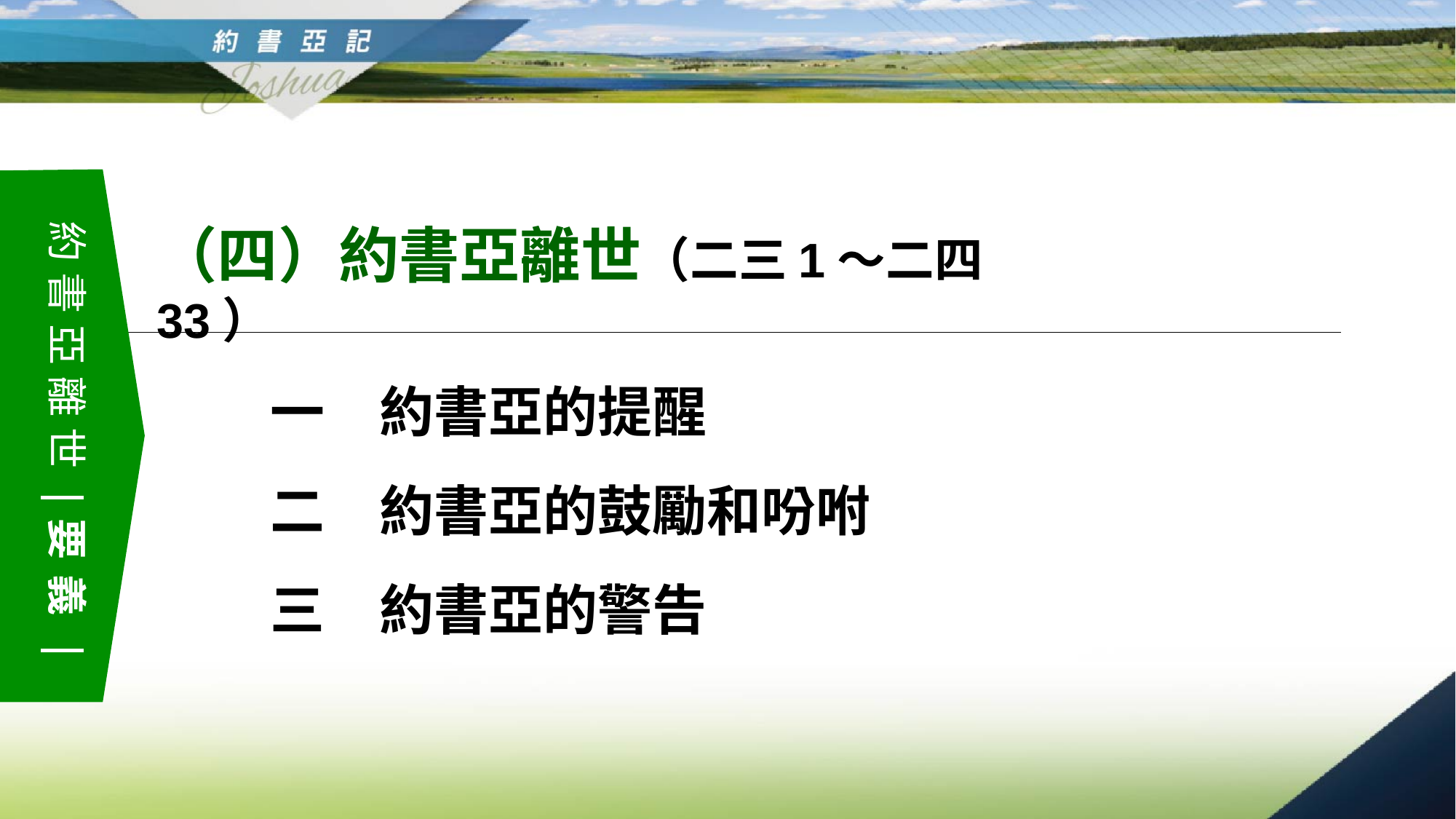

拈鬮分配美地 要義
約書亞離世  要義
（四）約書亞離世（二三1～二四33）
一　約書亞的提醒
二　約書亞的鼓勵和吩咐
三　約書亞的警告